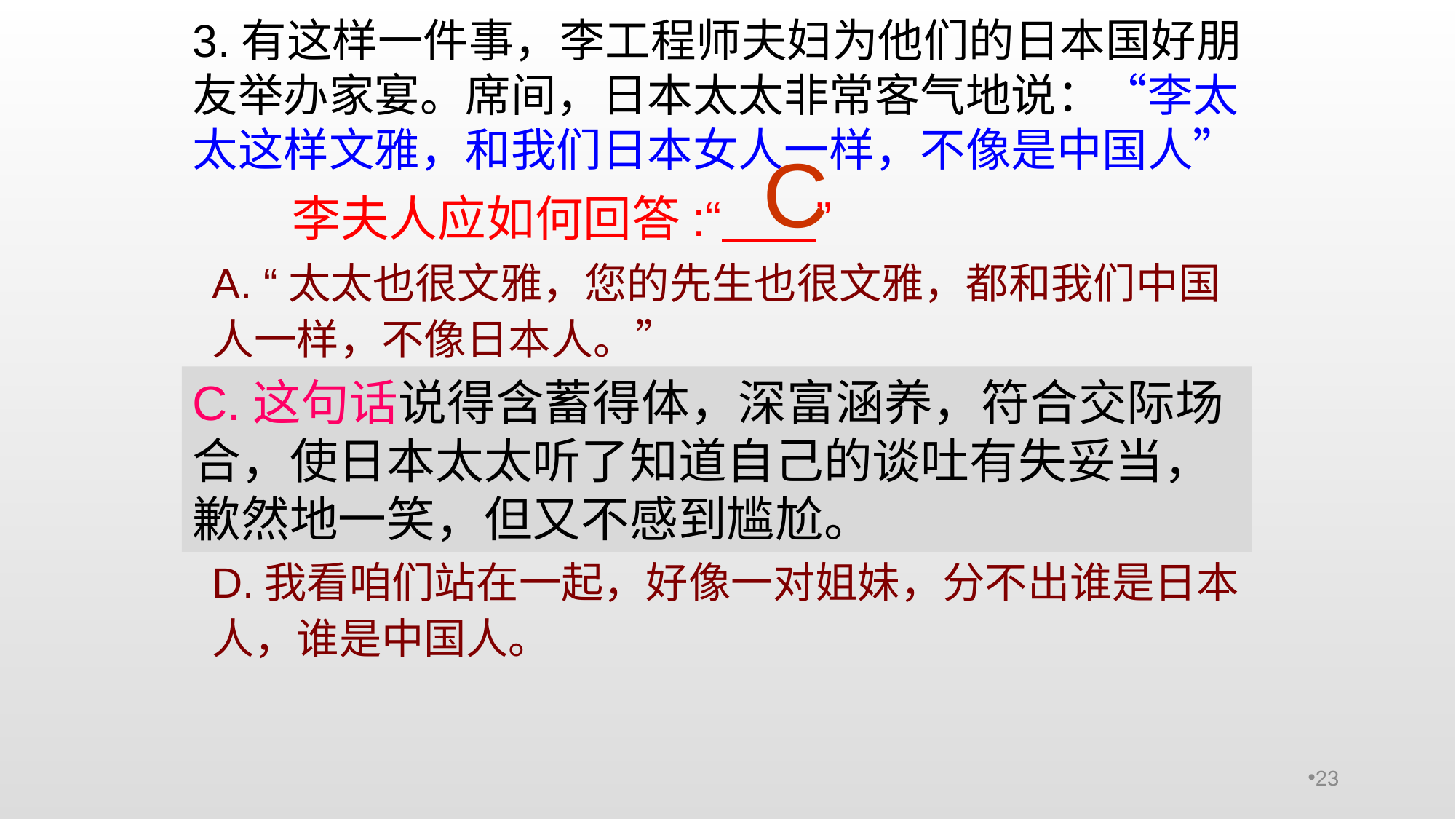

3.有这样一件事，李工程师夫妇为他们的日本国好朋友举办家宴。席间，日本太太非常客气地说：“李太太这样文雅，和我们日本女人一样，不像是中国人”
C
李夫人应如何回答:“       ”
A. “太太也很文雅，您的先生也很文雅，都和我们中国人一样，不像日本人。”
B.太太过奖了，我哪能比得上你们日本女人！”
C.“太太说出了一个事实，中日的文明是同源的，中国的文明哺育了日本”。
D.我看咱们站在一起，好像一对姐妹，分不出谁是日本人，谁是中国人。
C.这句话说得含蓄得体，深富涵养，符合交际场合，使日本太太听了知道自己的谈吐有失妥当，歉然地一笑，但又不感到尴尬。
23